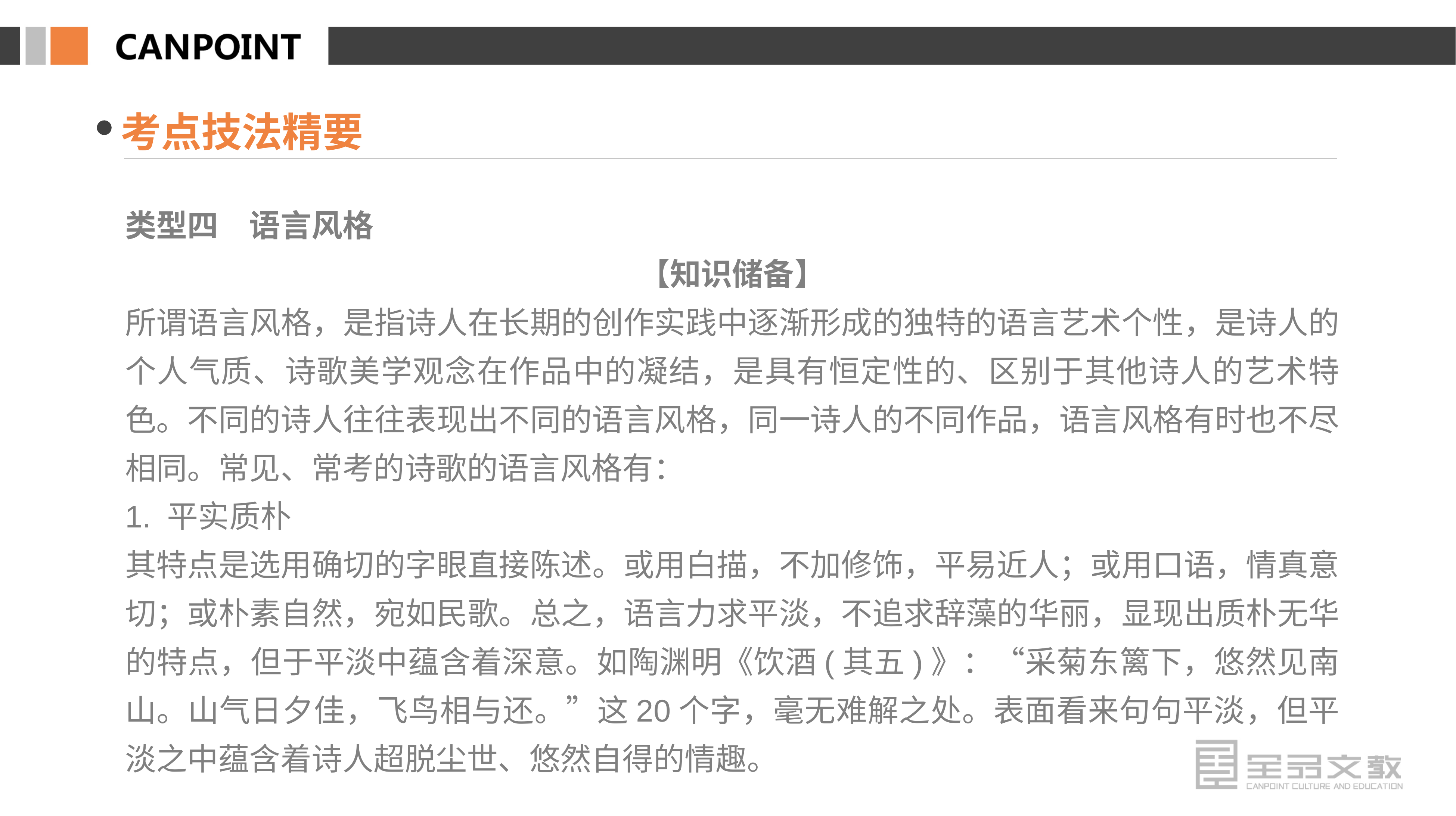

考点技法精要

类型四　语言风格
【知识储备】
所谓语言风格，是指诗人在长期的创作实践中逐渐形成的独特的语言艺术个性，是诗人的个人气质、诗歌美学观念在作品中的凝结，是具有恒定性的、区别于其他诗人的艺术特色。不同的诗人往往表现出不同的语言风格，同一诗人的不同作品，语言风格有时也不尽相同。常见、常考的诗歌的语言风格有：
1. 平实质朴
其特点是选用确切的字眼直接陈述。或用白描，不加修饰，平易近人；或用口语，情真意切；或朴素自然，宛如民歌。总之，语言力求平淡，不追求辞藻的华丽，显现出质朴无华的特点，但于平淡中蕴含着深意。如陶渊明《饮酒(其五)》：“采菊东篱下，悠然见南山。山气日夕佳，飞鸟相与还。”这20个字，毫无难解之处。表面看来句句平淡，但平淡之中蕴含着诗人超脱尘世、悠然自得的情趣。